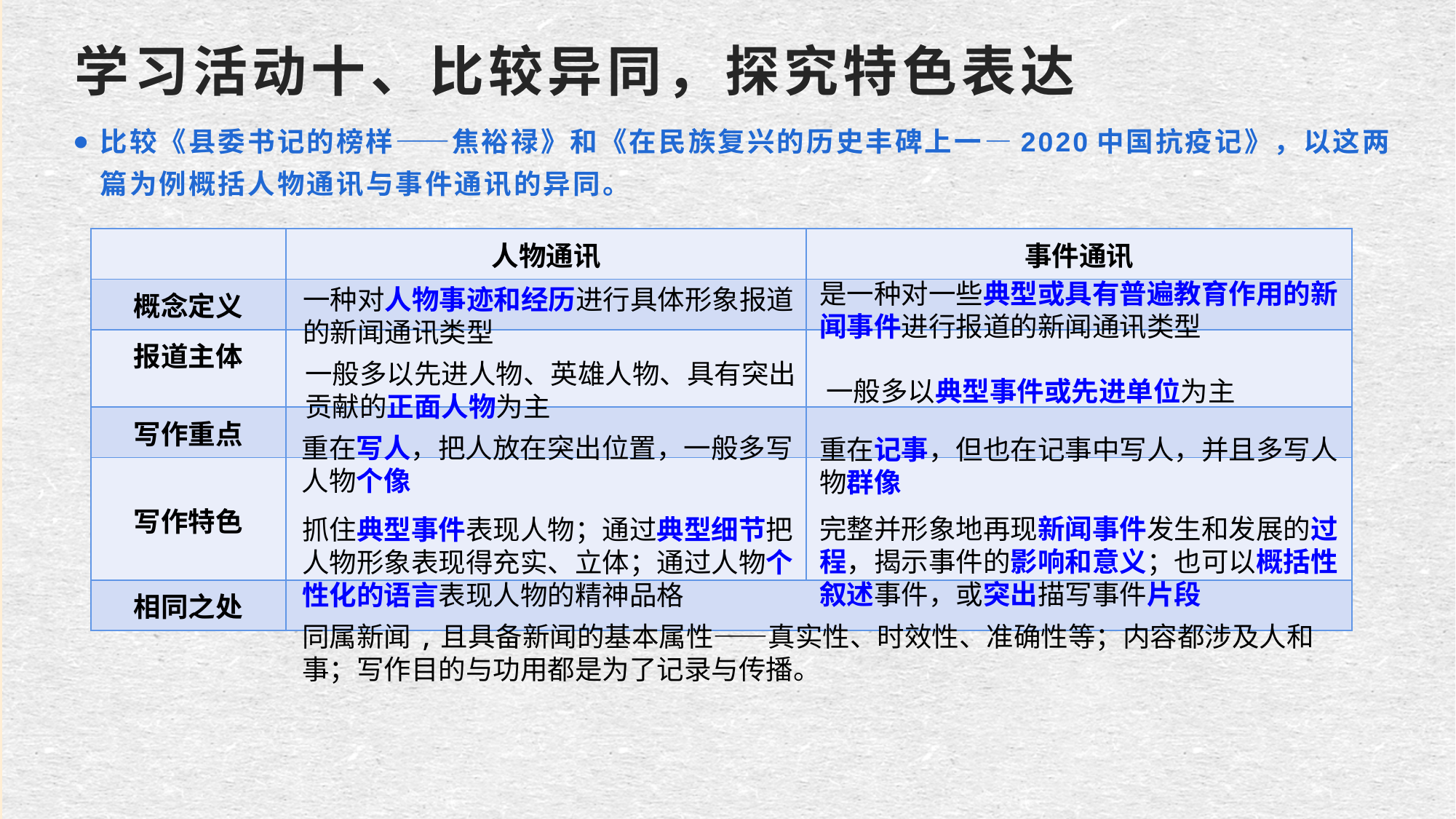

# 学习活动十、比较异同，探究特色表达
比较《县委书记的榜样——焦裕禄》和《在民族复兴的历史丰碑上一—2020中国抗疫记》，以这两篇为例概括人物通讯与事件通讯的异同。
|  | 人物通讯 | 事件通讯 |
| --- | --- | --- |
| 概念定义 |  |  |
| 报道主体 |  |  |
| 写作重点 |  |  |
| 写作特色 |  |  |
| 相同之处 |  |  |
是一种对一些典型或具有普遍教育作用的新闻事件进行报道的新闻通讯类型
一种对人物事迹和经历进行具体形象报道的新闻通讯类型
一般多以先进人物、英雄人物、具有突出贡献的正面人物为主
一般多以典型事件或先进单位为主
重在写人，把人放在突出位置，一般多写人物个像
重在记事，但也在记事中写人，并且多写人物群像
完整并形象地再现新闻事件发生和发展的过程，揭示事件的影响和意义；也可以概括性叙述事件，或突出描写事件片段
抓住典型事件表现人物；通过典型细节把人物形象表现得充实、立体；通过人物个性化的语言表现人物的精神品格
同属新闻,且具备新闻的基本属性——真实性、时效性、准确性等；内容都涉及人和事；写作目的与功用都是为了记录与传播。